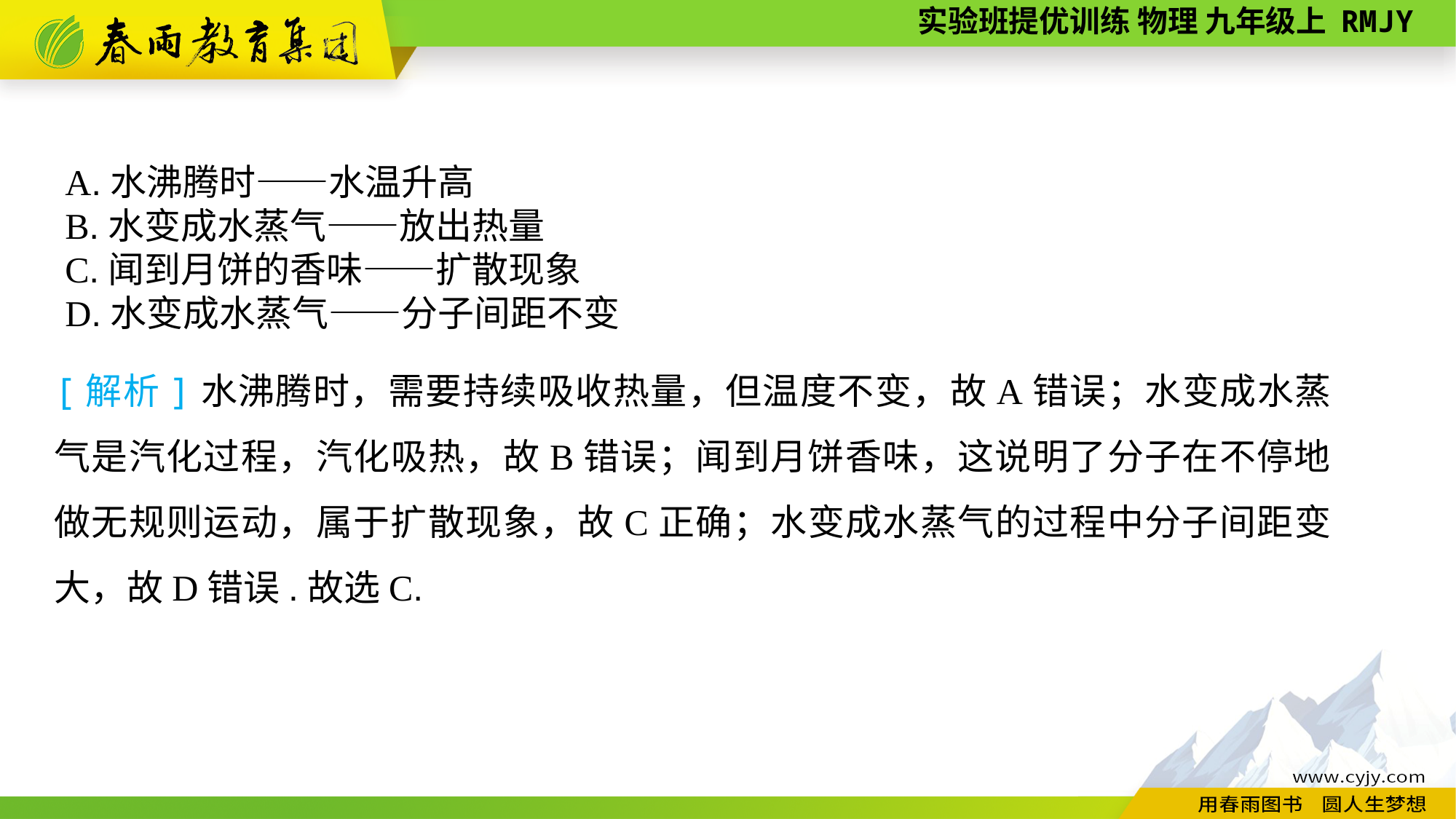

A.水沸腾时——水温升高
B.水变成水蒸气——放出热量
C.闻到月饼的香味——扩散现象
D.水变成水蒸气——分子间距不变
[解析]水沸腾时，需要持续吸收热量，但温度不变，故A错误；水变成水蒸气是汽化过程，汽化吸热，故B错误；闻到月饼香味，这说明了分子在不停地做无规则运动，属于扩散现象，故C正确；水变成水蒸气的过程中分子间距变大，故D错误.故选C.